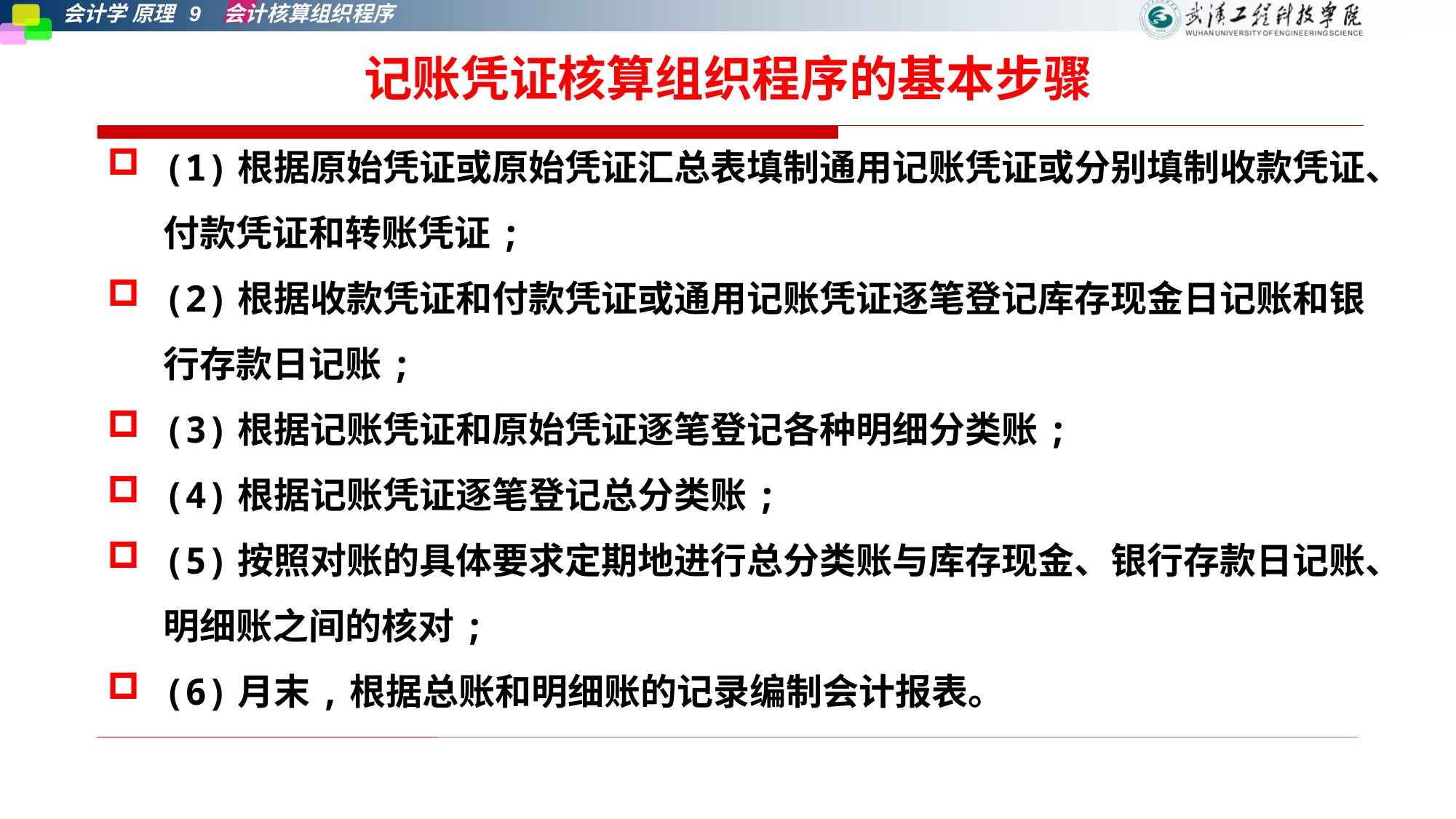

# 记账凭证核算组织程序的基本步骤
(1)根据原始凭证或原始凭证汇总表填制通用记账凭证或分别填制收款凭证、付款凭证和转账凭证;
(2)根据收款凭证和付款凭证或通用记账凭证逐笔登记库存现金日记账和银行存款日记账;
(3)根据记账凭证和原始凭证逐笔登记各种明细分类账;
(4)根据记账凭证逐笔登记总分类账;
(5)按照对账的具体要求定期地进行总分类账与库存现金、银行存款日记账、明细账之间的核对;
(6)月末,根据总账和明细账的记录编制会计报表。